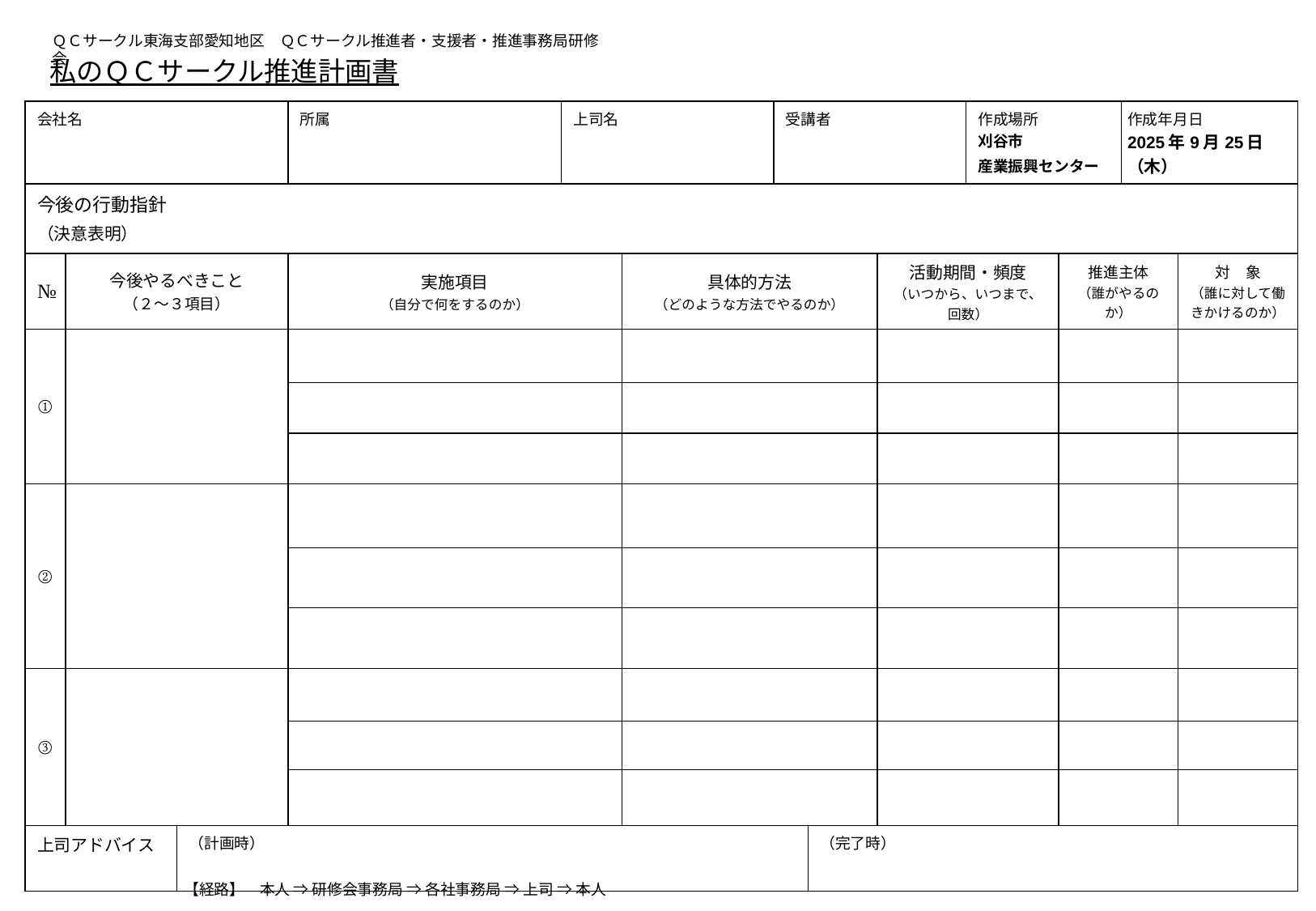

ＱＣサークル東海支部愛知地区　ＱＣサークル推進者・支援者・推進事務局研修会
# 私のＱＣサークル推進計画書
| 会社名 |  |  | 所属 | 上司名 |  | 受講者 |  |  | 作成場所 刈谷市 産業振興センター |  | 作成年月日 2025年9月25日（木） |  |
| --- | --- | --- | --- | --- | --- | --- | --- | --- | --- | --- | --- | --- |
| 今後の行動指針 （決意表明） |  |  |  |  |  |  |  |  |  |  |  |  |
| № | 今後やるべきこと （２～３項目） |  | 実施項目 （自分で何をするのか） |  | 具体的方法 （どのような方法でやるのか） |  |  | 活動期間・頻度 （いつから、いつまで、回数） |  | 推進主体 （誰がやるのか） |  | 対　象 （誰に対して働きかけるのか） |
| ① |  |  |  |  |  |  |  |  |  |  |  |  |
|  |  |  |  |  |  |  |  |  |  |  |  |  |
|  |  |  |  |  |  |  |  |  |  |  |  |  |
| ② |  |  |  |  |  |  |  |  |  |  |  |  |
|  |  |  |  |  |  |  |  |  |  |  |  |  |
|  |  |  |  |  |  |  |  |  |  |  |  |  |
| ③ |  |  |  |  |  |  |  |  |  |  |  |  |
|  |  |  |  |  |  |  |  |  |  |  |  |  |
|  |  |  |  |  |  |  |  |  |  |  |  |  |
| 上司アドバイス |  | （計画時） |  |  |  |  | （完了時） |  |  |  |  |  |
【経路】　本人 ⇒ 研修会事務局 ⇒ 各社事務局 ⇒ 上司 ⇒ 本人